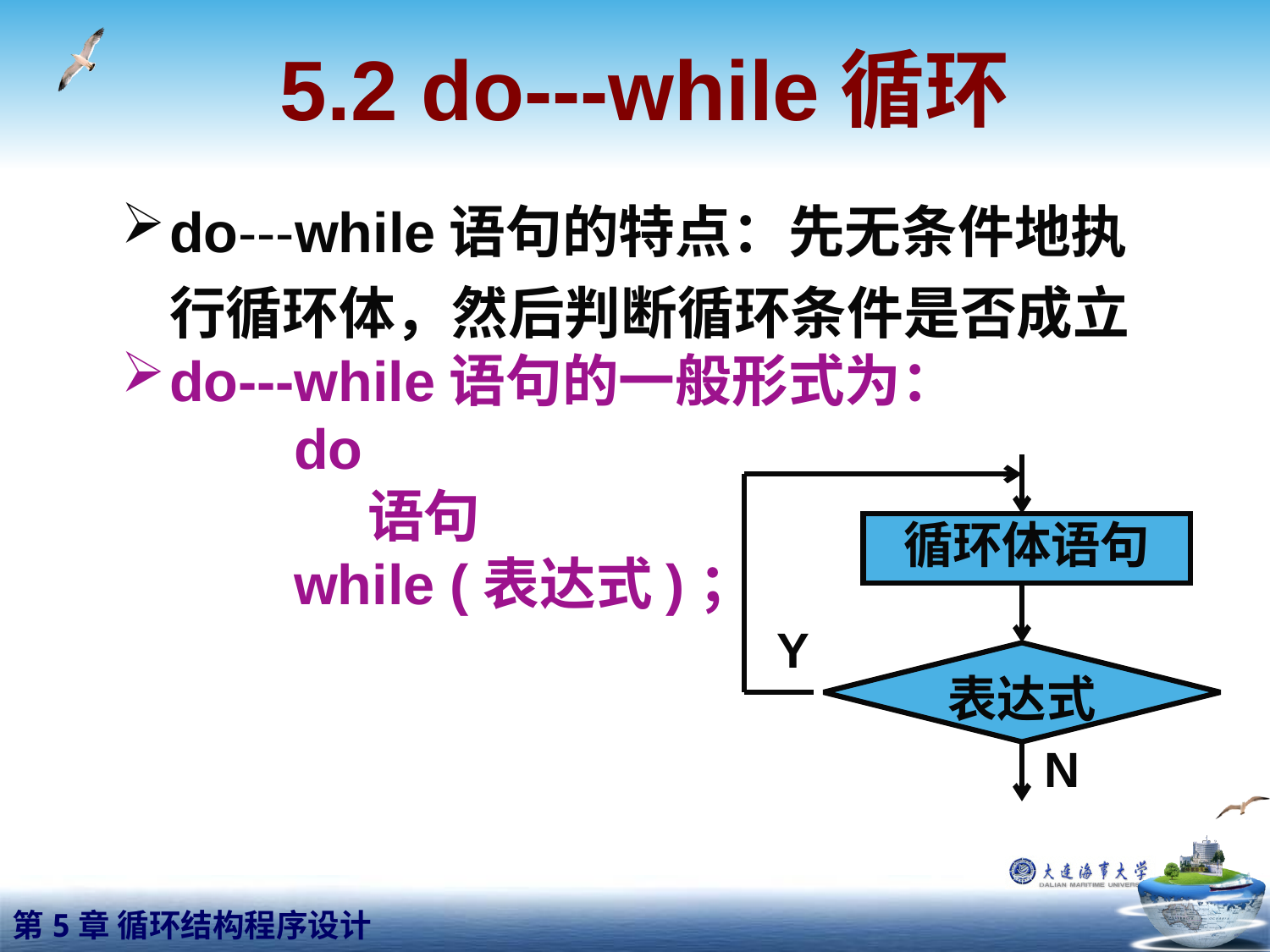

# 5.2 do---while循环
do---while语句的特点：先无条件地执行循环体，然后判断循环条件是否成立
do---while语句的一般形式为：
           do
                  语句
           while (表达式)；
循环体语句
Y
表达式
N